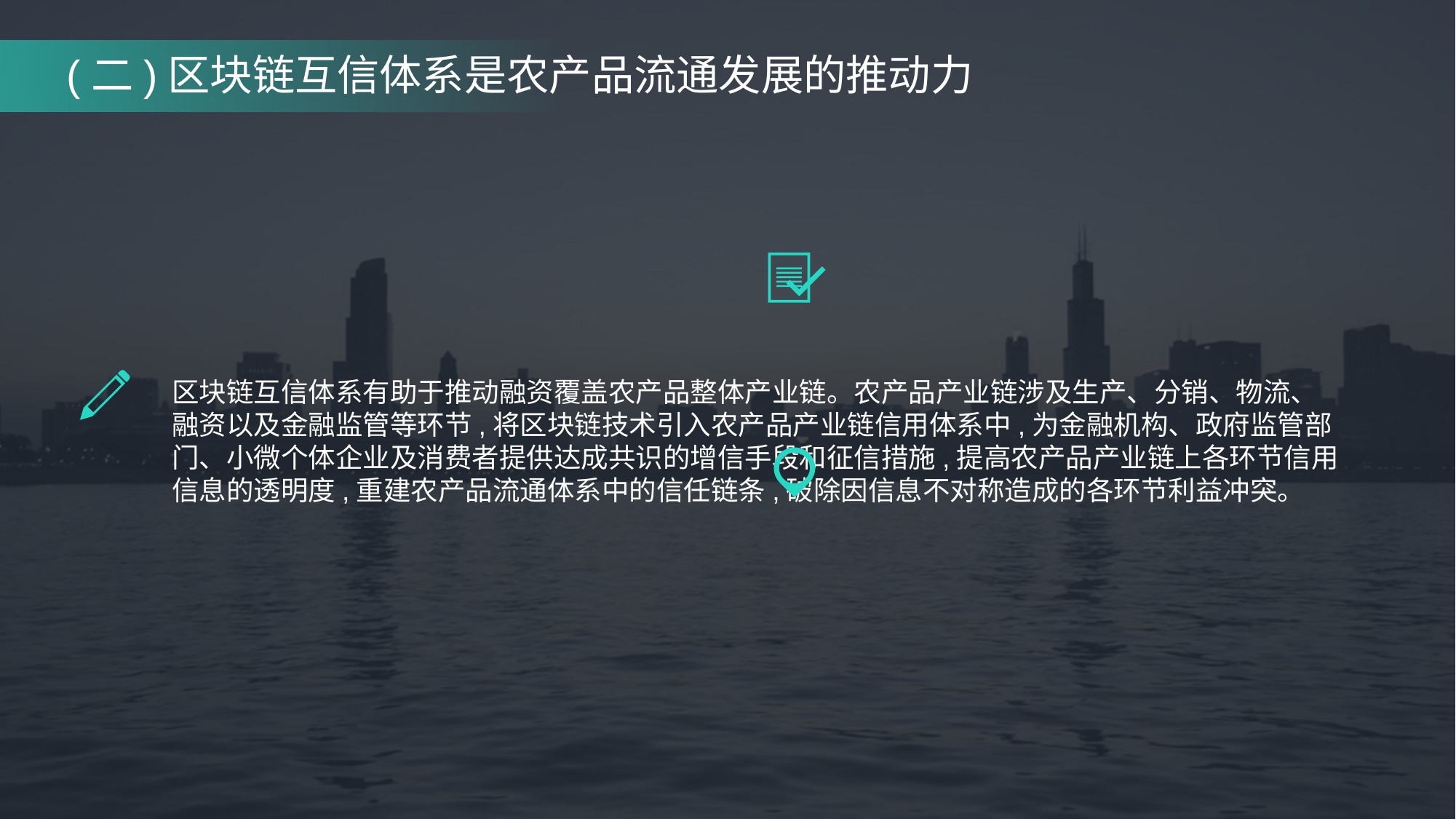

# (二)区块链互信体系是农产品流通发展的推动力

区块链互信体系有助于推动融资覆盖农产品整体产业链。农产品产业链涉及生产、分销、物流、融资以及金融监管等环节,将区块链技术引入农产品产业链信用体系中,为金融机构、政府监管部门、小微个体企业及消费者提供达成共识的增信手段和征信措施,提高农产品产业链上各环节信用信息的透明度,重建农产品流通体系中的信任链条,破除因信息不对称造成的各环节利益冲突。